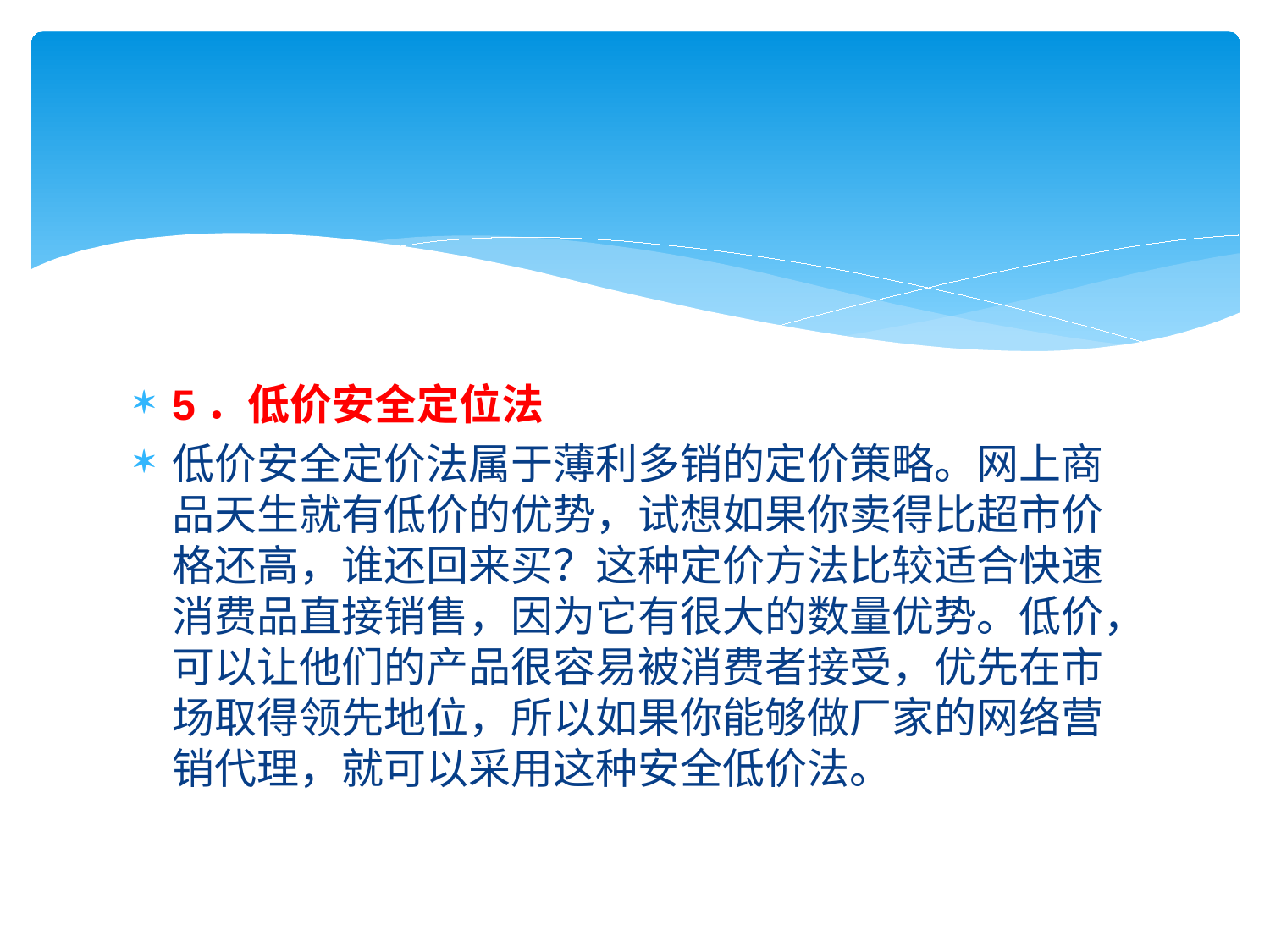

5．低价安全定位法
低价安全定价法属于薄利多销的定价策略。网上商品天生就有低价的优势，试想如果你卖得比超市价格还高，谁还回来买？这种定价方法比较适合快速消费品直接销售，因为它有很大的数量优势。低价，可以让他们的产品很容易被消费者接受，优先在市场取得领先地位，所以如果你能够做厂家的网络营销代理，就可以采用这种安全低价法。